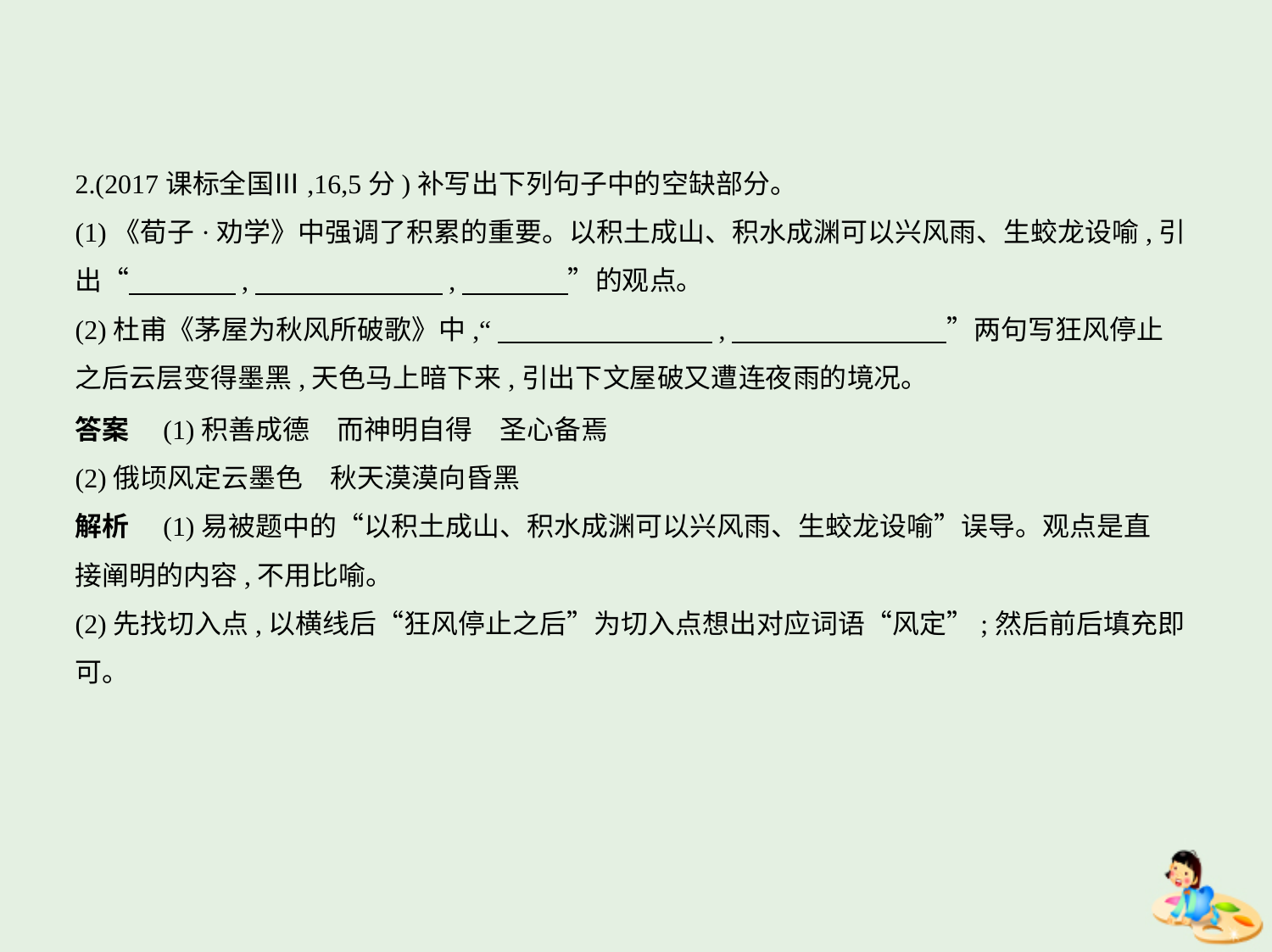

2.(2017课标全国Ⅲ,16,5分)补写出下列句子中的空缺部分。
(1)《荀子·劝学》中强调了积累的重要。以积土成山、积水成渊可以兴风雨、生蛟龙设喻,引
出“　　　    ,　　　　　　    ,　　　    ”的观点。
(2)杜甫《茅屋为秋风所破歌》中,“　　　　　　　    ,　　　　　　　    ”两句写狂风停止
之后云层变得墨黑,天色马上暗下来,引出下文屋破又遭连夜雨的境况。
答案　(1)积善成德　而神明自得　圣心备焉
(2)俄顷风定云墨色　秋天漠漠向昏黑
解析　(1)易被题中的“以积土成山、积水成渊可以兴风雨、生蛟龙设喻”误导。观点是直
接阐明的内容,不用比喻。
(2)先找切入点,以横线后“狂风停止之后”为切入点想出对应词语“风定”;然后前后填充即
可。